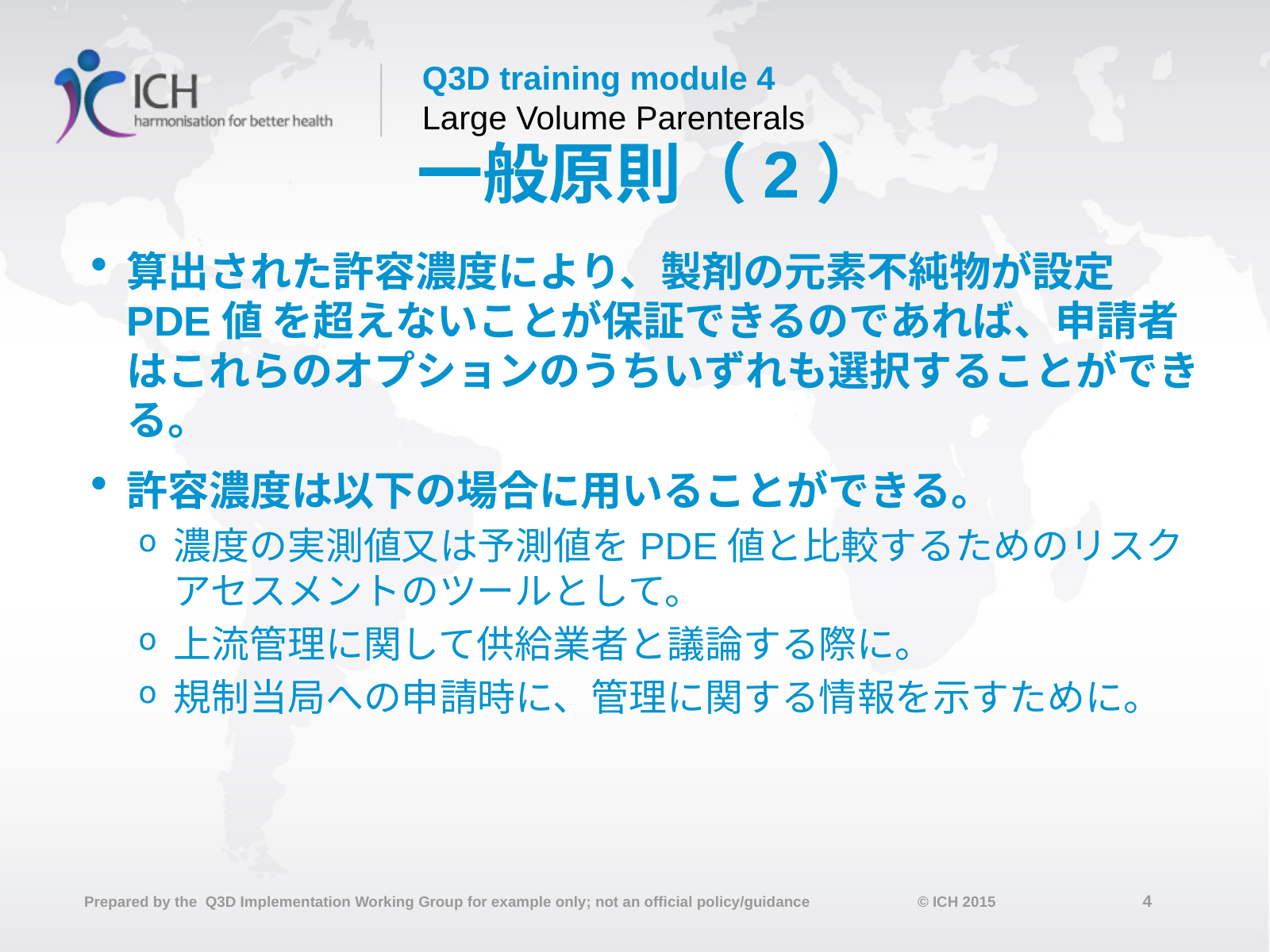

# 一般原則（2）
算出された許容濃度により、製剤の元素不純物が設定PDE値 を超えないことが保証できるのであれば、申請者はこれらのオプションのうちいずれも選択することができる。
許容濃度は以下の場合に用いることができる。
濃度の実測値又は予測値をPDE値と比較するためのリスクアセスメントのツールとして。
上流管理に関して供給業者と議論する際に。
規制当局への申請時に、管理に関する情報を示すために。